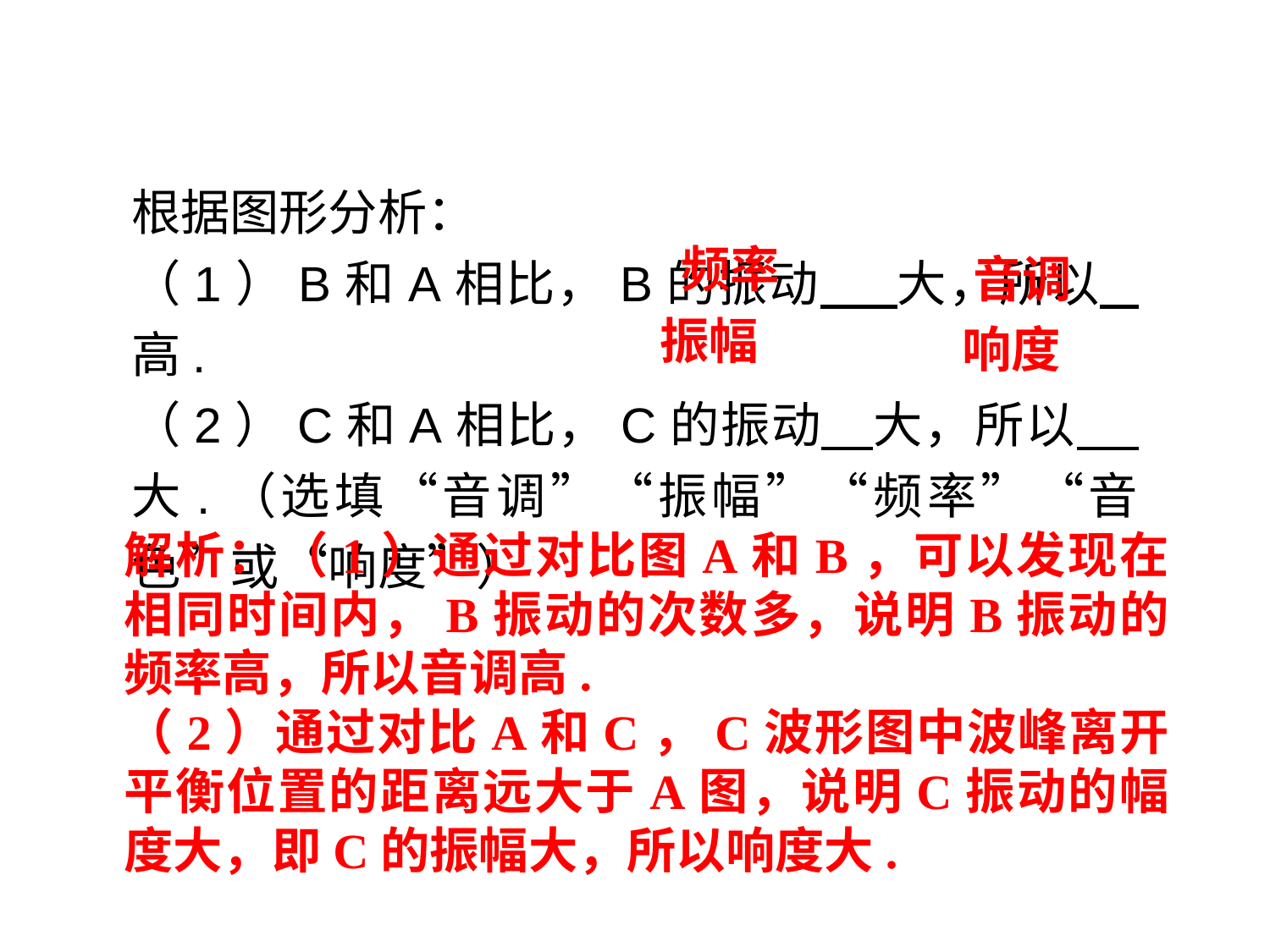

根据图形分析：
（1）B和A相比，B的振动　  大，所以    高.
（2）C和A相比，C的振动    大，所以　  大.（选填“音调”“振幅”“频率”“音色”或“响度”）
频率
音调
振幅
响度
解析：（1）通过对比图A和B，可以发现在相同时间内，B振动的次数多，说明B振动的频率高，所以音调高.
（2）通过对比A和C，C波形图中波峰离开平衡位置的距离远大于A图，说明C振动的幅度大，即C的振幅大，所以响度大.